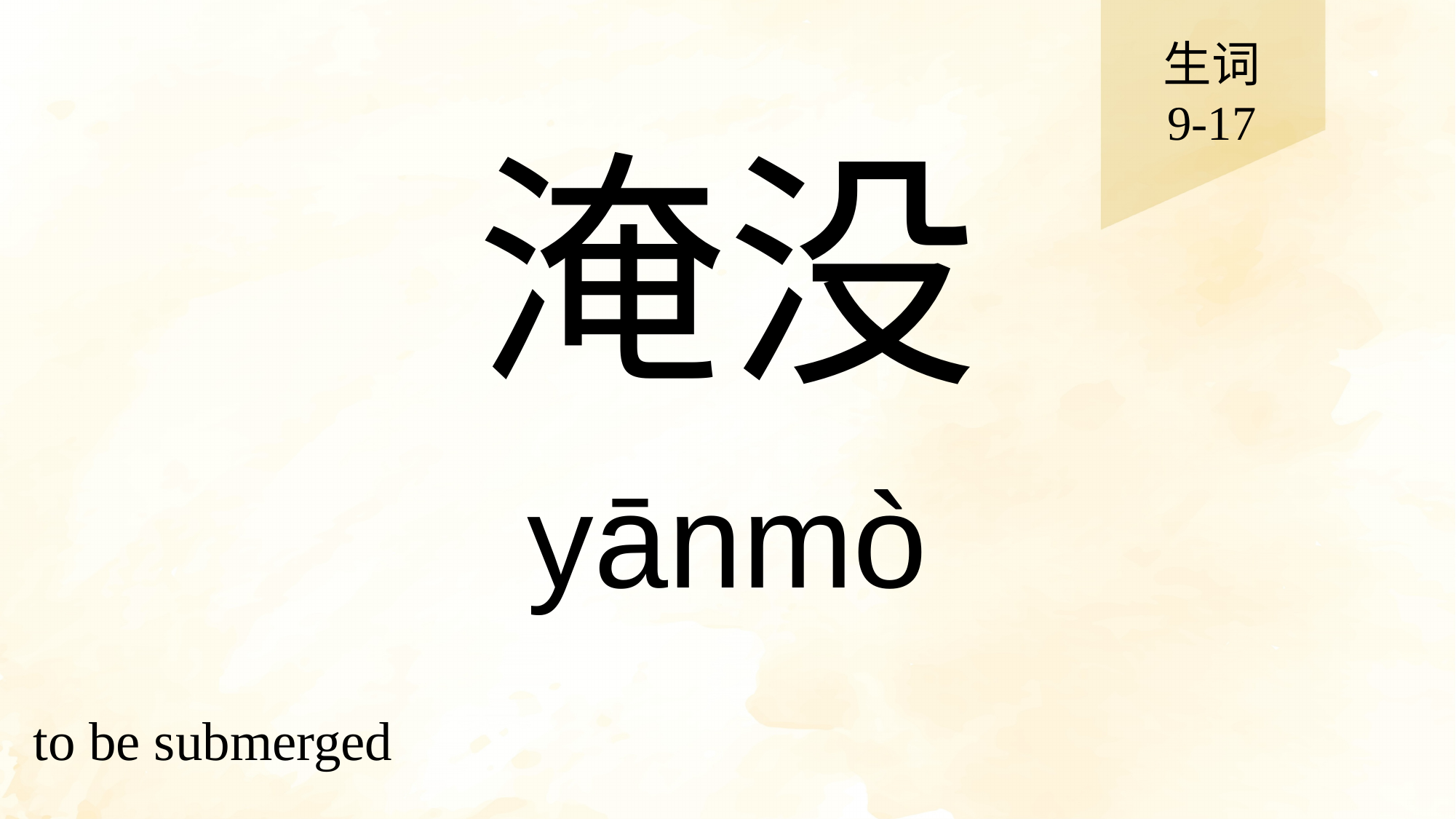

生词
9-17
# 淹没
yānmò
to be submerged